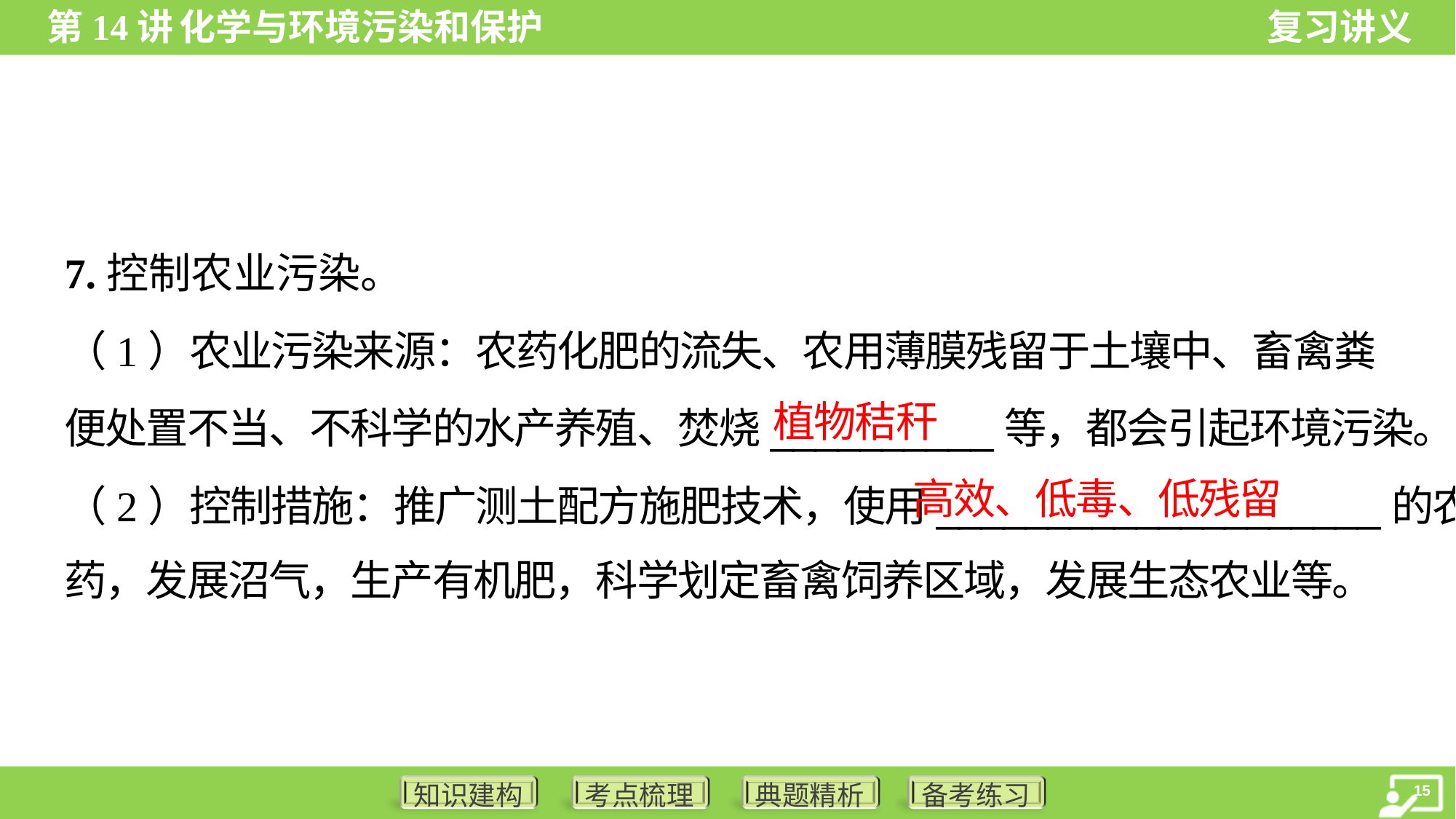

7.控制农业污染。
（1）农业污染来源：农药化肥的流失、农用薄膜残留于土壤中、畜禽粪
便处置不当、不科学的水产养殖、焚烧__________等，都会引起环境污染。
（2）控制措施：推广测土配方施肥技术，使用____________________的农
药，发展沼气，生产有机肥，科学划定畜禽饲养区域，发展生态农业等。
植物秸秆
高效、低毒、低残留